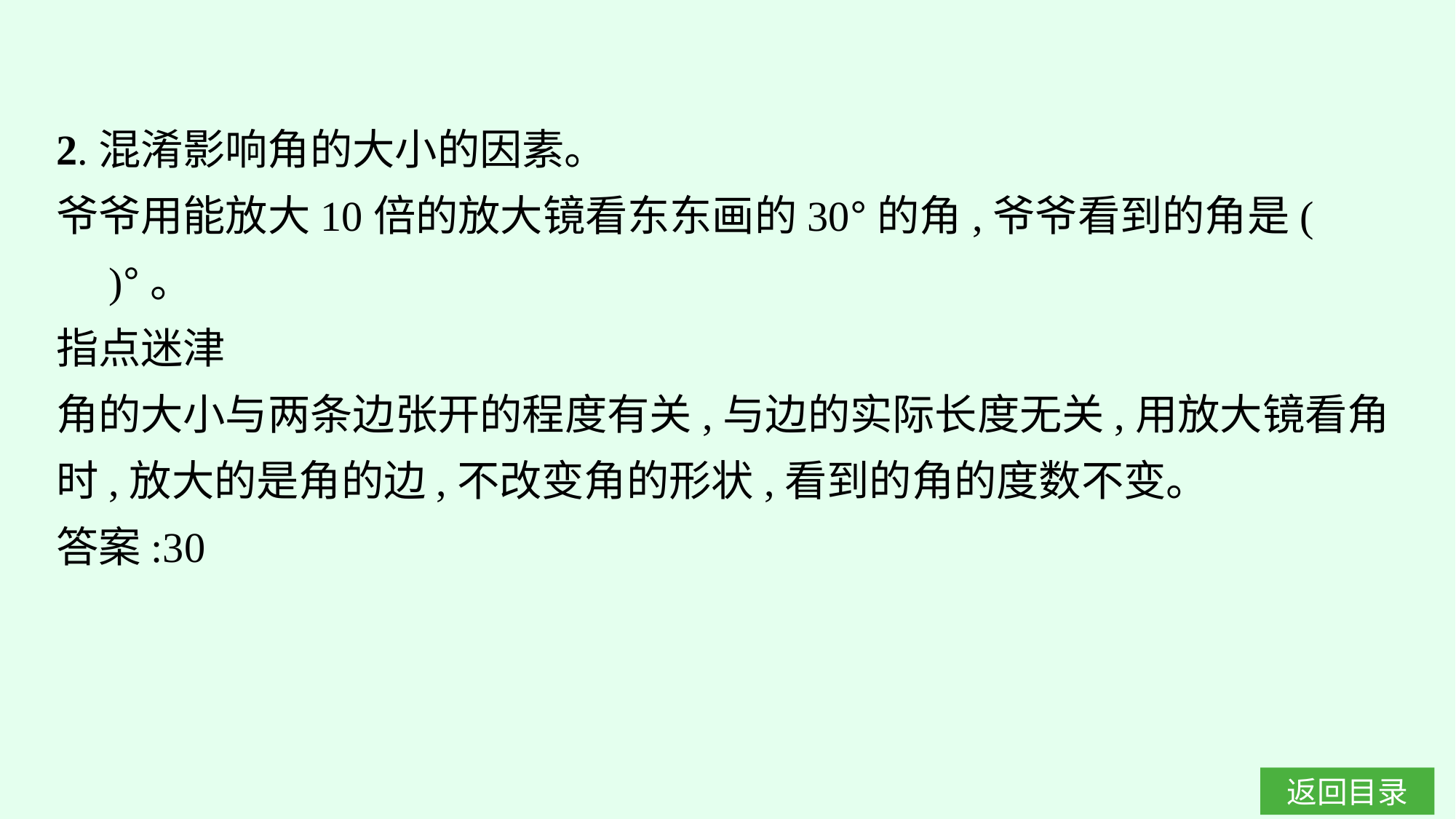

2.混淆影响角的大小的因素。
爷爷用能放大10倍的放大镜看东东画的30°的角,爷爷看到的角是(　　)°。
指点迷津
角的大小与两条边张开的程度有关,与边的实际长度无关,用放大镜看角时,放大的是角的边,不改变角的形状,看到的角的度数不变。
答案:30